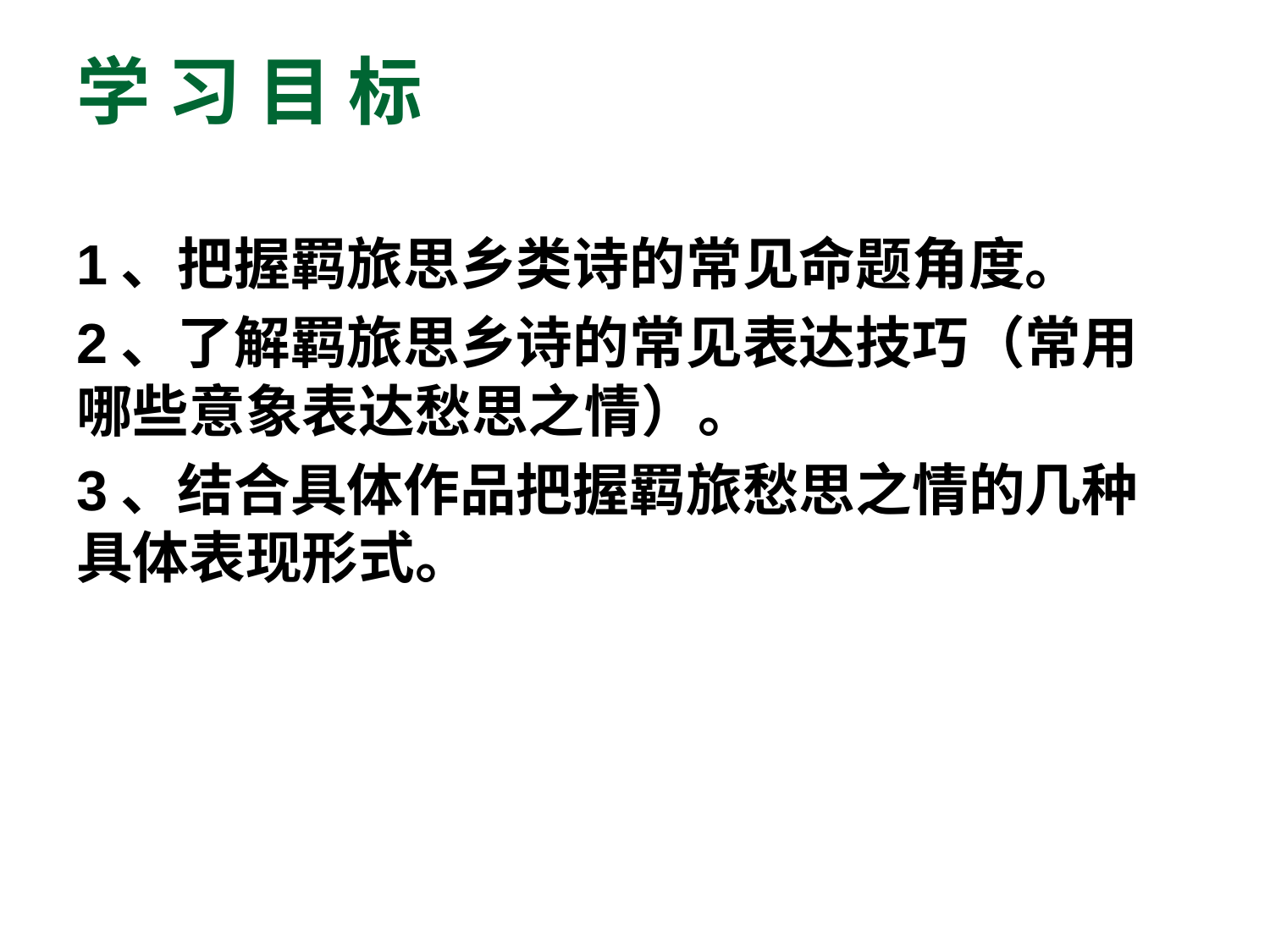

# 学 习 目 标
1、把握羁旅思乡类诗的常见命题角度。
2、了解羁旅思乡诗的常见表达技巧（常用哪些意象表达愁思之情）。
3、结合具体作品把握羁旅愁思之情的几种具体表现形式。